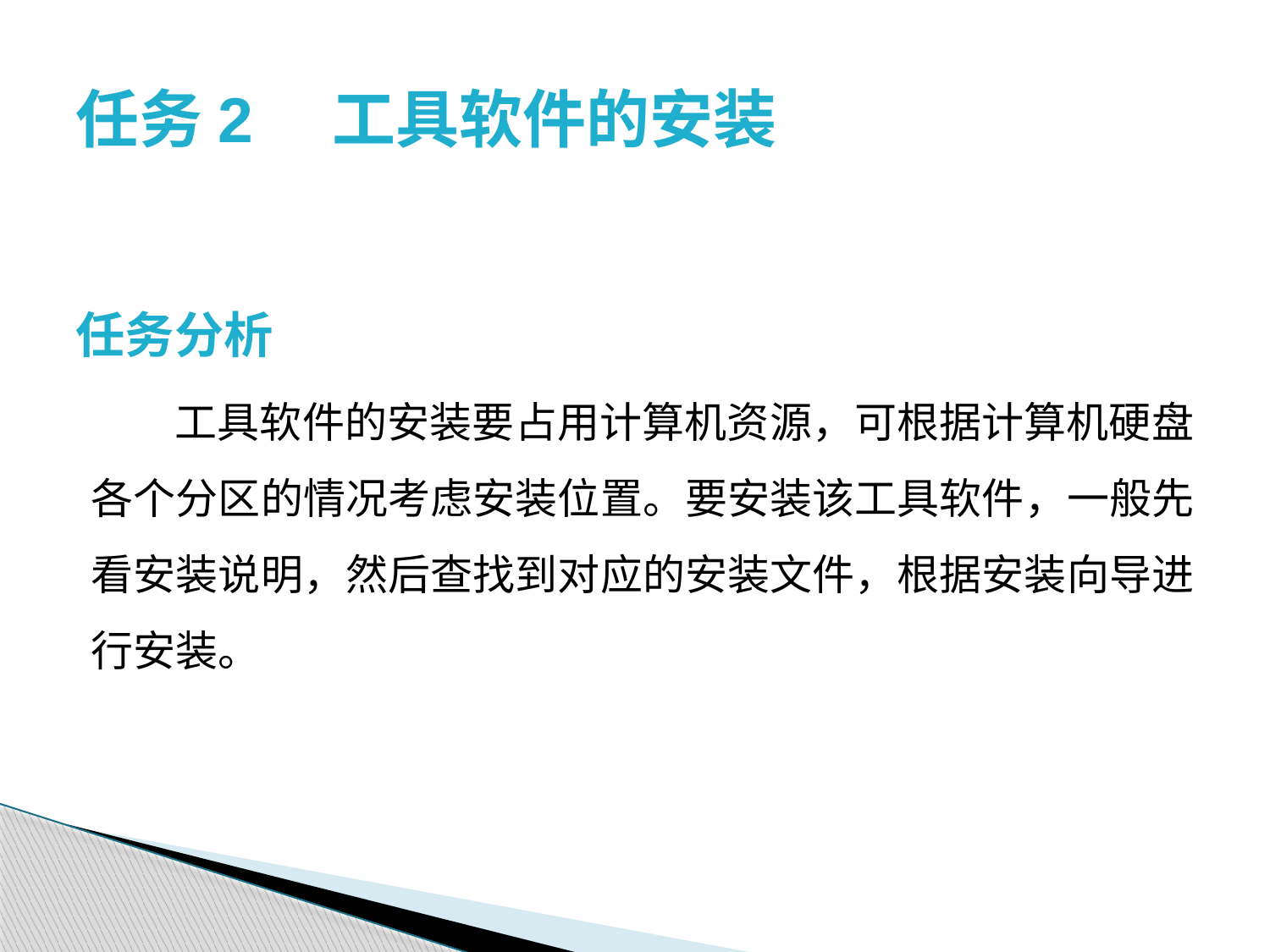

# 任务2　工具软件的安装
任务分析
工具软件的安装要占用计算机资源，可根据计算机硬盘各个分区的情况考虑安装位置。要安装该工具软件，一般先看安装说明，然后查找到对应的安装文件，根据安装向导进行安装。